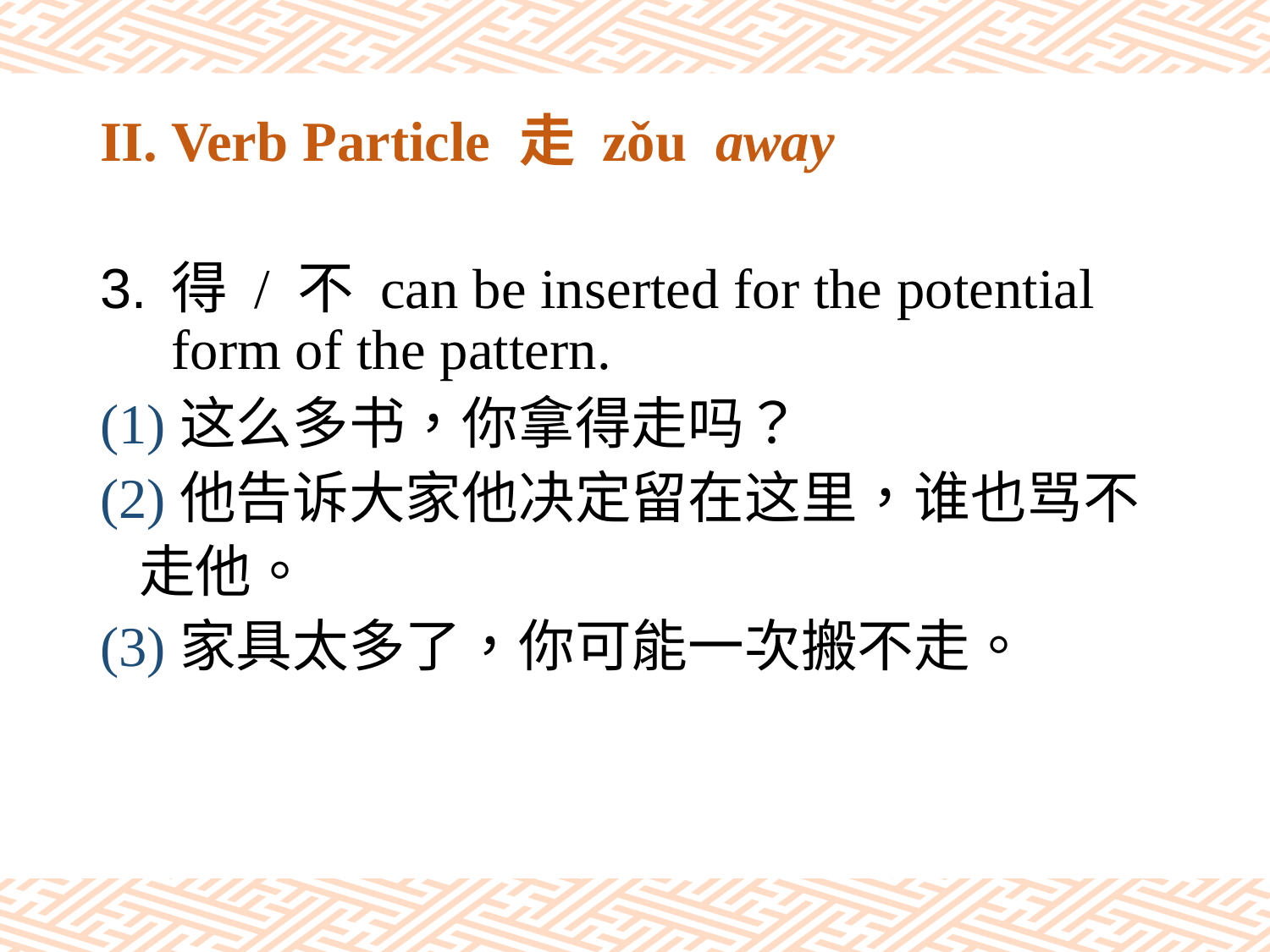

# II. Verb Particle 走 zǒu  away
得 / 不 can be inserted for the potential form of the pattern.
(1)这么多书，你拿得走吗？
(2)他告诉大家他决定留在这里，谁也骂不
  走他。
(3)家具太多了，你可能一次搬不走。